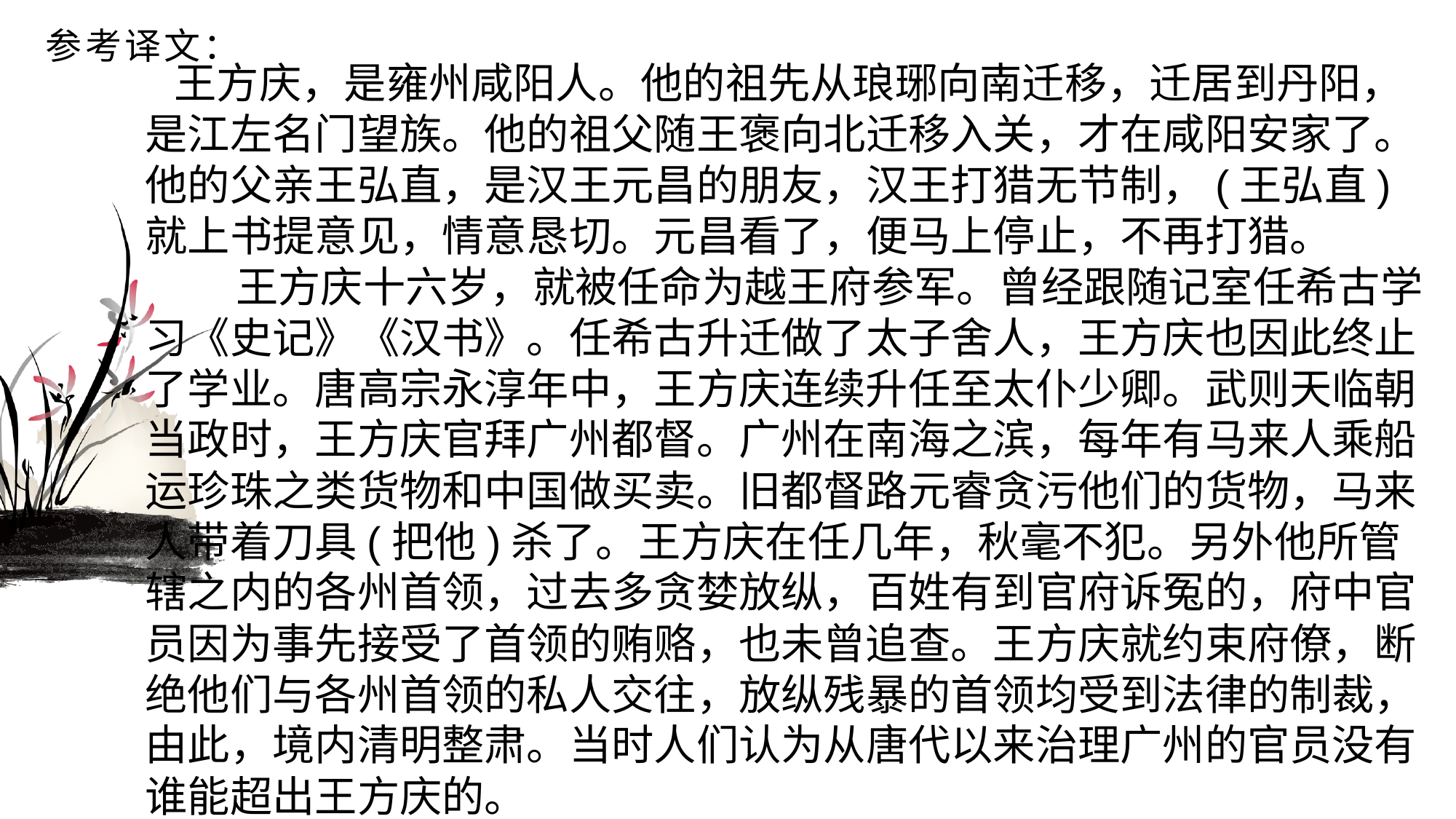

# 参考译文：
  王方庆，是雍州咸阳人。他的祖先从琅琊向南迁移，迁居到丹阳，是江左名门望族。他的祖父随王褒向北迁移入关，才在咸阳安家了。他的父亲王弘直，是汉王元昌的朋友，汉王打猎无节制，(王弘直)就上书提意见，情意恳切。元昌看了，便马上停止，不再打猎。    王方庆十六岁，就被任命为越王府参军。曾经跟随记室任希古学习《史记》《汉书》。任希古升迁做了太子舍人，王方庆也因此终止了学业。唐高宗永淳年中，王方庆连续升任至太仆少卿。武则天临朝当政时，王方庆官拜广州都督。广州在南海之滨，每年有马来人乘船运珍珠之类货物和中国做买卖。旧都督路元睿贪污他们的货物，马来人带着刀具(把他)杀了。王方庆在任几年，秋毫不犯。另外他所管辖之内的各州首领，过去多贪婪放纵，百姓有到官府诉冤的，府中官员因为事先接受了首领的贿赂，也未曾追查。王方庆就约束府僚，断绝他们与各州首领的私人交往，放纵残暴的首领均受到法律的制裁，由此，境内清明整肃。当时人们认为从唐代以来治理广州的官员没有谁能超出王方庆的。